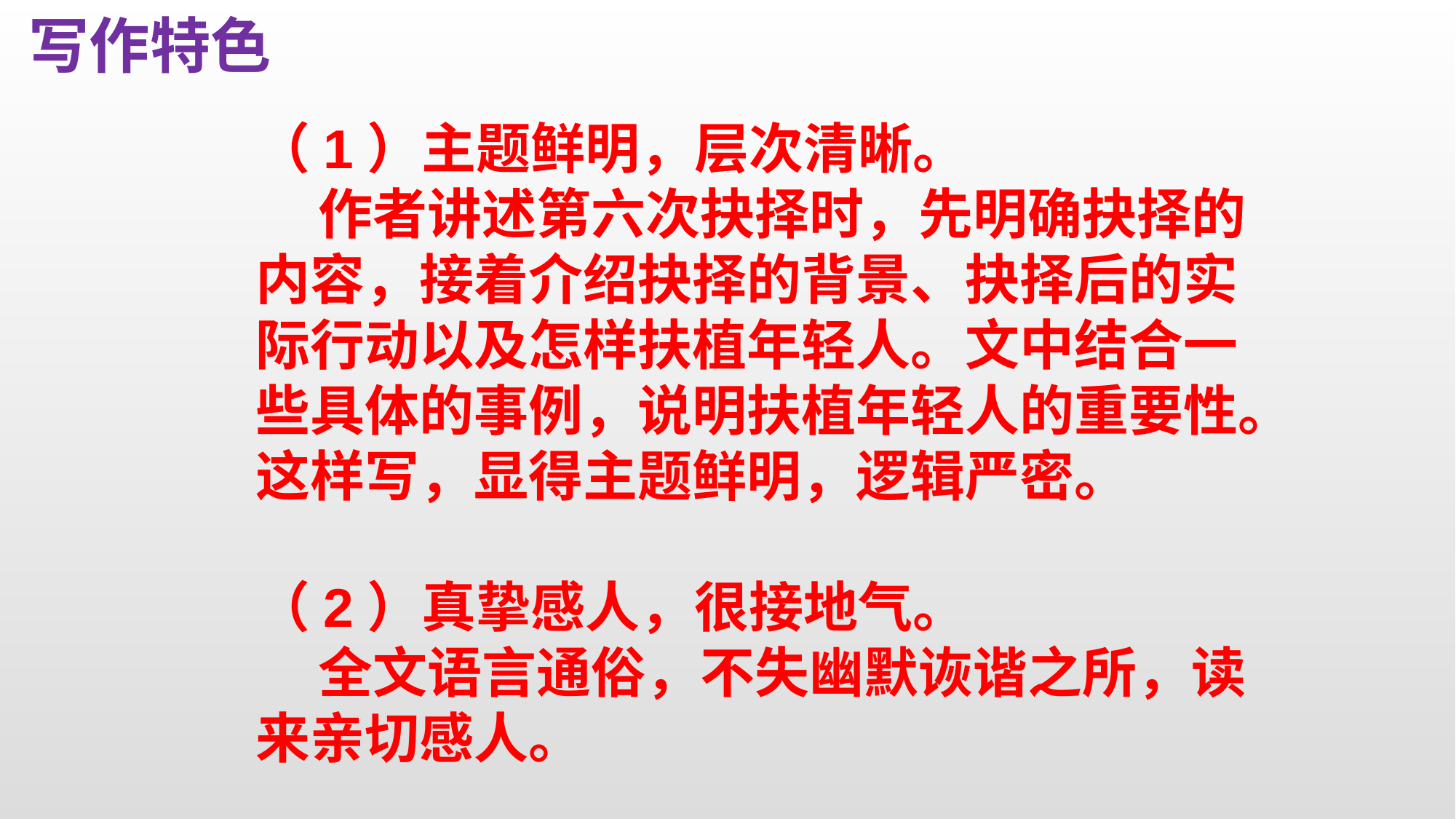

写作特色
（1）主题鲜明，层次清晰。
    作者讲述第六次抉择时，先明确抉择的内容，接着介绍抉择的背景、抉择后的实际行动以及怎样扶植年轻人。文中结合一些具体的事例，说明扶植年轻人的重要性。这样写，显得主题鲜明，逻辑严密。

（2）真挚感人，很接地气。
    全文语言通俗，不失幽默诙谐之所，读来亲切感人。